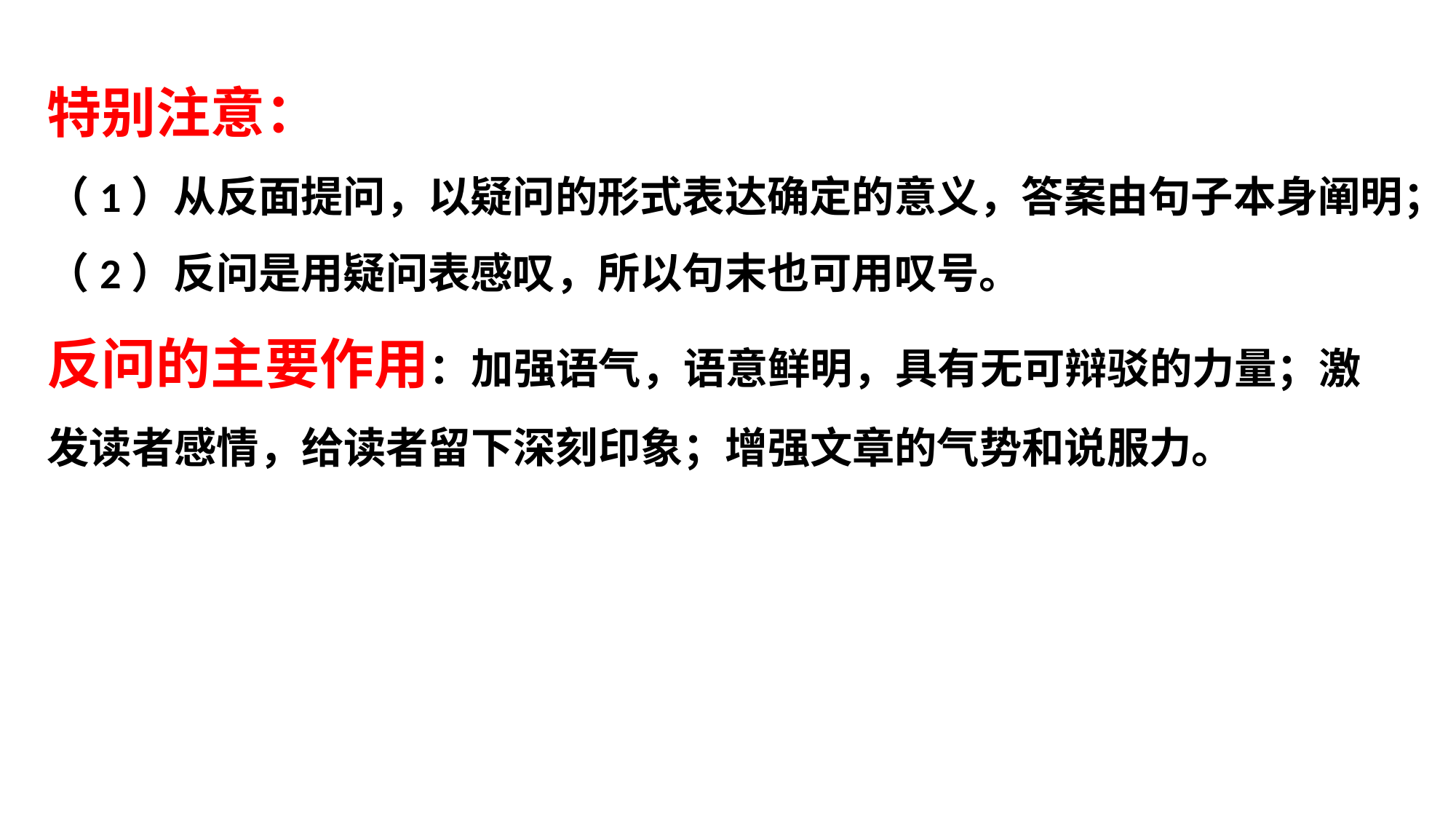

特别注意：
（1）从反面提问，以疑问的形式表达确定的意义，答案由句子本身阐明；（2）反问是用疑问表感叹，所以句末也可用叹号。
反问的主要作用：加强语气，语意鲜明，具有无可辩驳的力量；激发读者感情，给读者留下深刻印象；增强文章的气势和说服力。